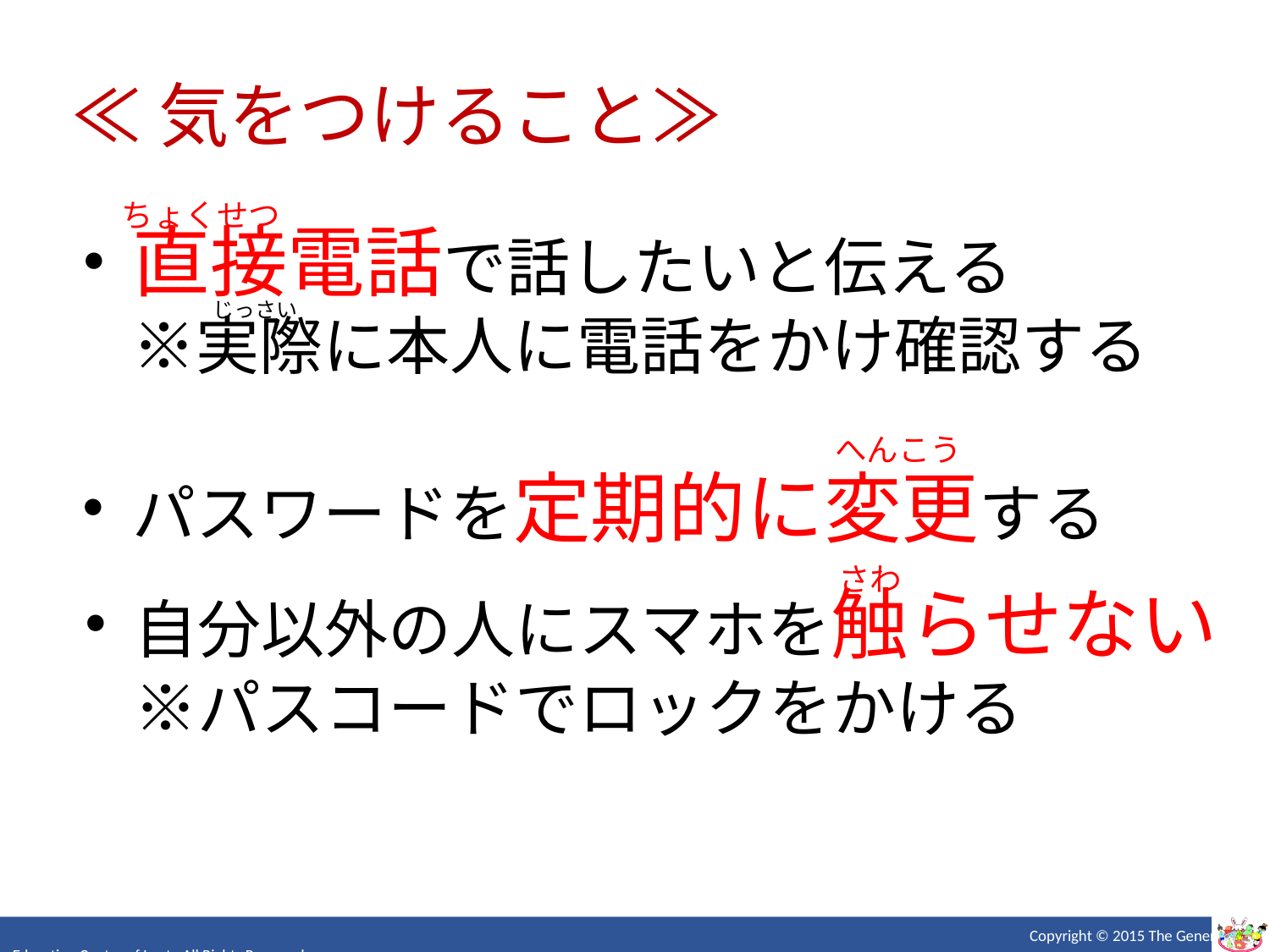

≪気をつけること≫
ちょくせつ
・直接電話で話したいと伝える
　※実際に本人に電話をかけ確認する
じっさい
へんこう
・パスワードを定期的に変更する
さわ
・自分以外の人にスマホを触らせない
　※パスコードでロックをかける